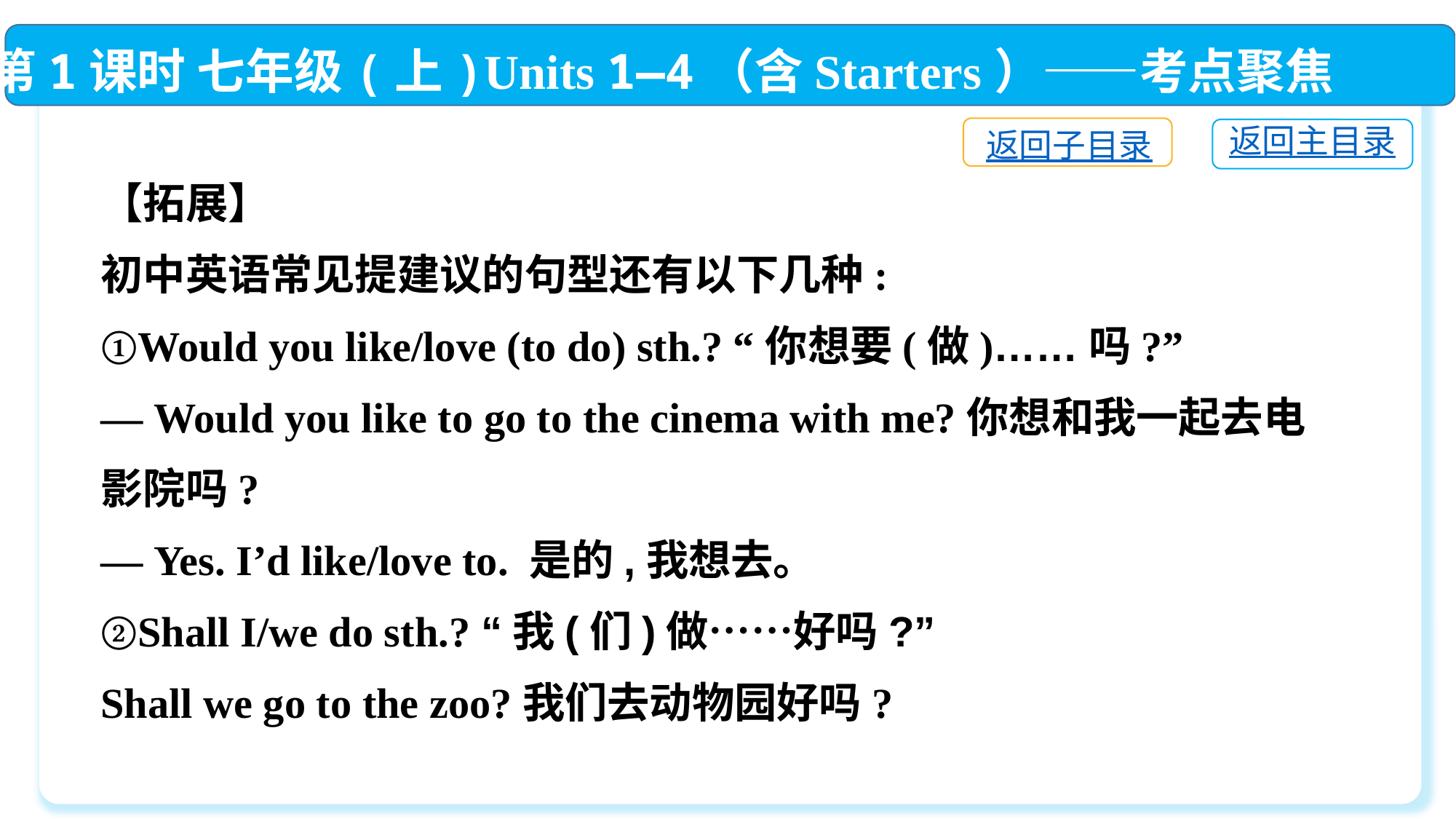

第1课时 七年级(上)Units 1—4（含Starters）——考点聚焦

返回子目录
返回主目录
【拓展】
初中英语常见提建议的句型还有以下几种:
①Would you like/love (to do) sth.? “你想要(做)……吗?”
— Would you like to go to the cinema with me?你想和我一起去电影院吗?
— Yes. I’d like/love to. 是的,我想去。
②Shall I/we do sth.? “我(们)做……好吗?”
Shall we go to the zoo?我们去动物园好吗?